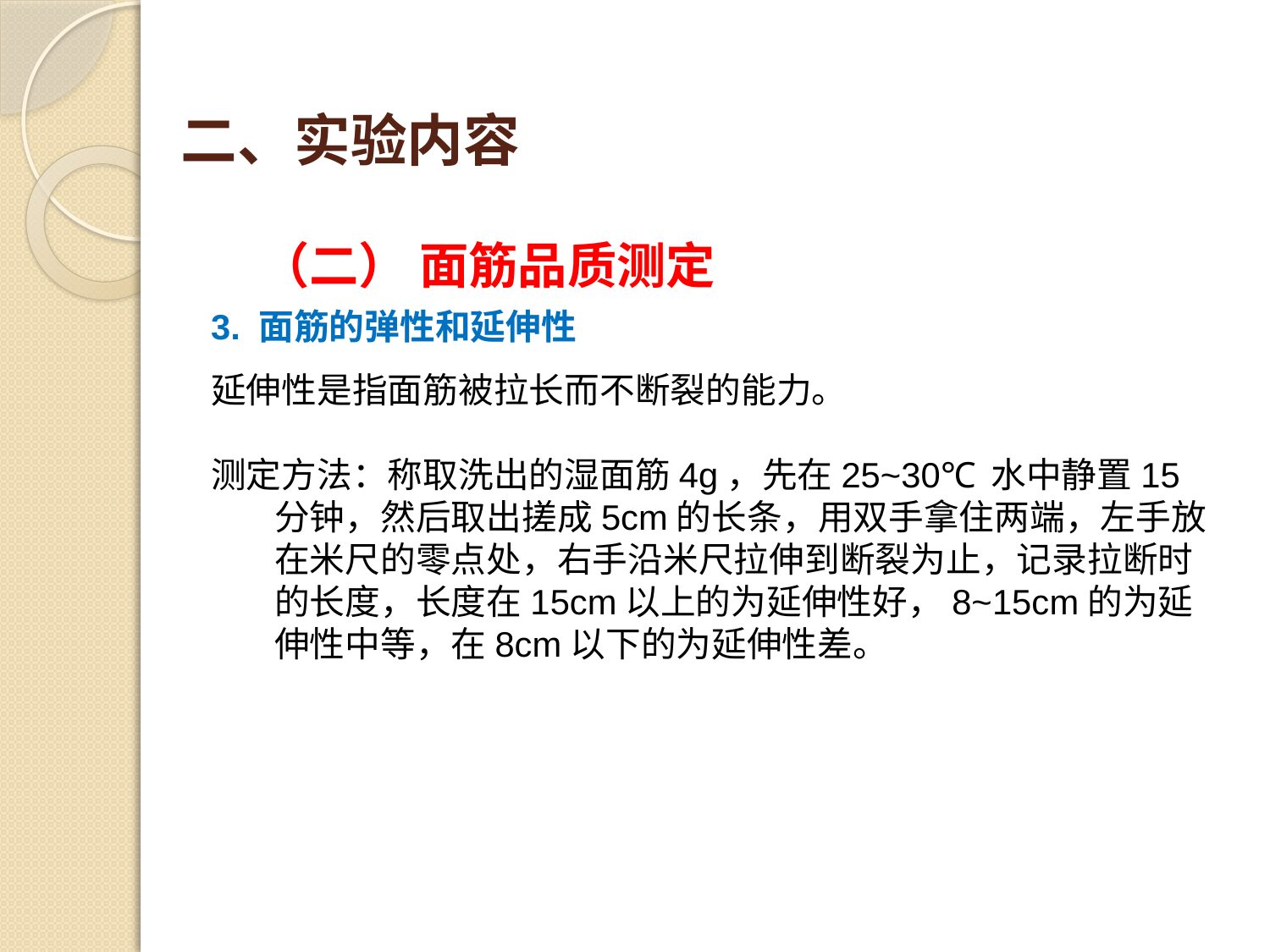

# 二、实验内容
（二） 面筋品质测定
3. 面筋的弹性和延伸性
延伸性是指面筋被拉长而不断裂的能力。

测定方法：称取洗出的湿面筋4g，先在25~30℃水中静置15分钟，然后取出搓成5cm的长条，用双手拿住两端，左手放在米尺的零点处，右手沿米尺拉伸到断裂为止，记录拉断时的长度，长度在15cm以上的为延伸性好，8~15cm的为延伸性中等，在8cm以下的为延伸性差。